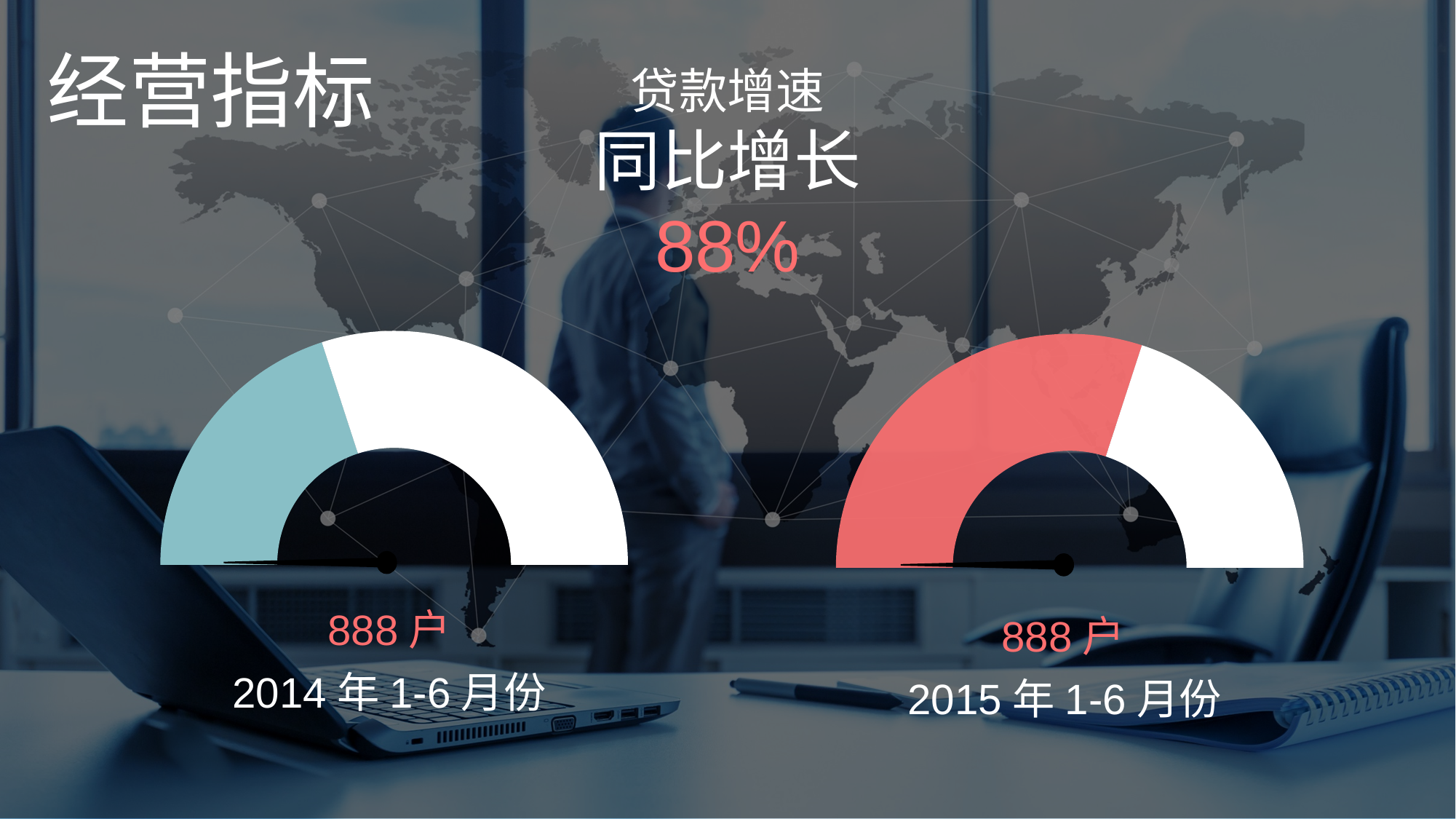

经营指标
贷款增速
同比增长
88%

### Chart

| Category | 销售额 |
|---|---|
| 第一季度 | 500.0 |
| 第二季度 | 200.0 |
| 第三季度 | 300.0 |
| 第四季度 | 0.0 |

### Chart

| Category | 销售额 |
|---|---|
| 第一季度 | 500.0 |
| 第二季度 | 300.0 |
| 第三季度 | 200.0 |
| 第四季度 | 0.0 |

888户
888户
2014年1-6月份
2015年1-6月份